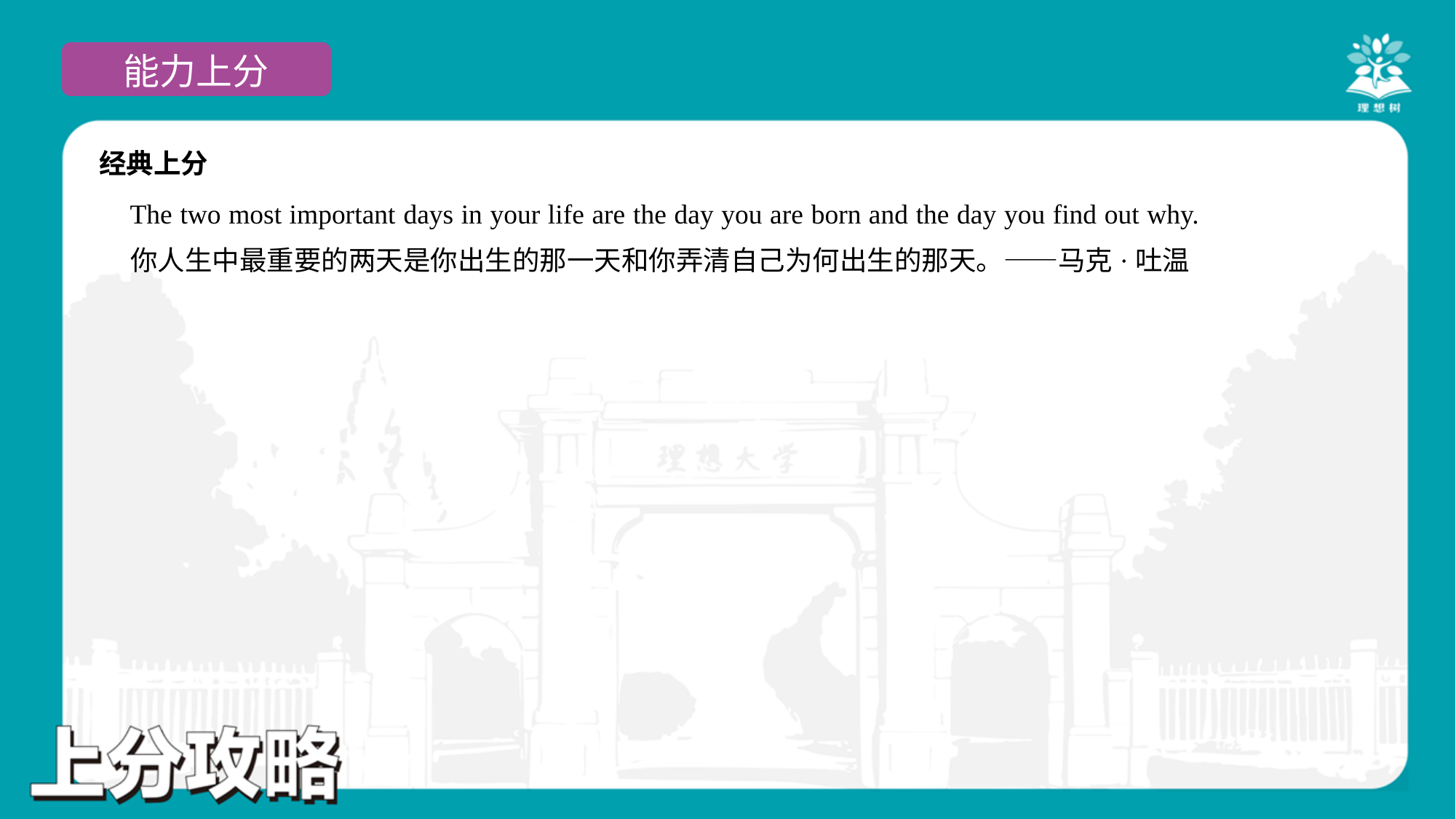

经典上分
    The two most important days in your life are the day you are born and the day you find out why.
    你人生中最重要的两天是你出生的那一天和你弄清自己为何出生的那天。——马克·吐温